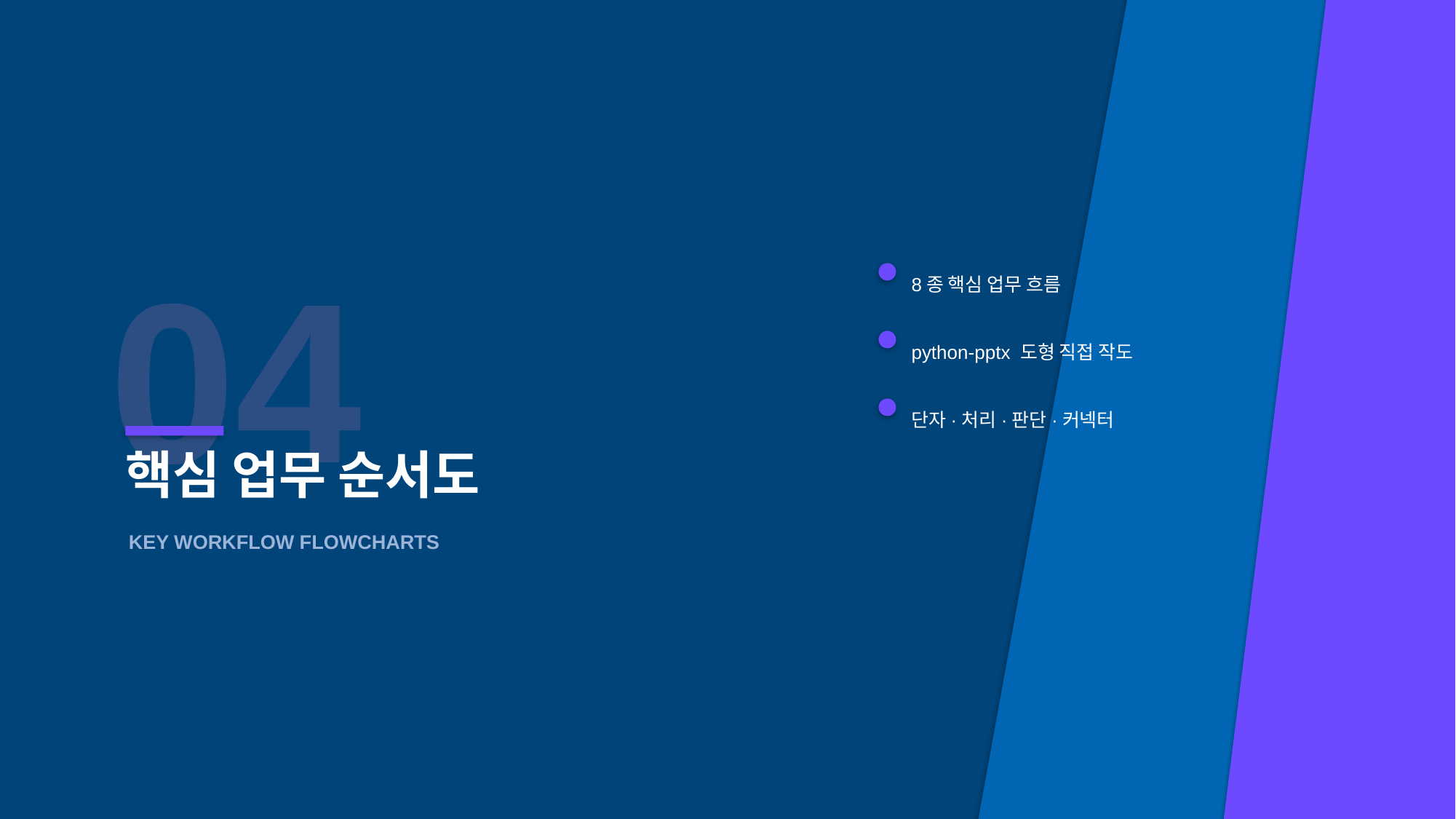

04
8종 핵심 업무 흐름

python-pptx 도형 직접 작도

단자·처리·판단·커넥터

핵심 업무 순서도
KEY WORKFLOW FLOWCHARTS